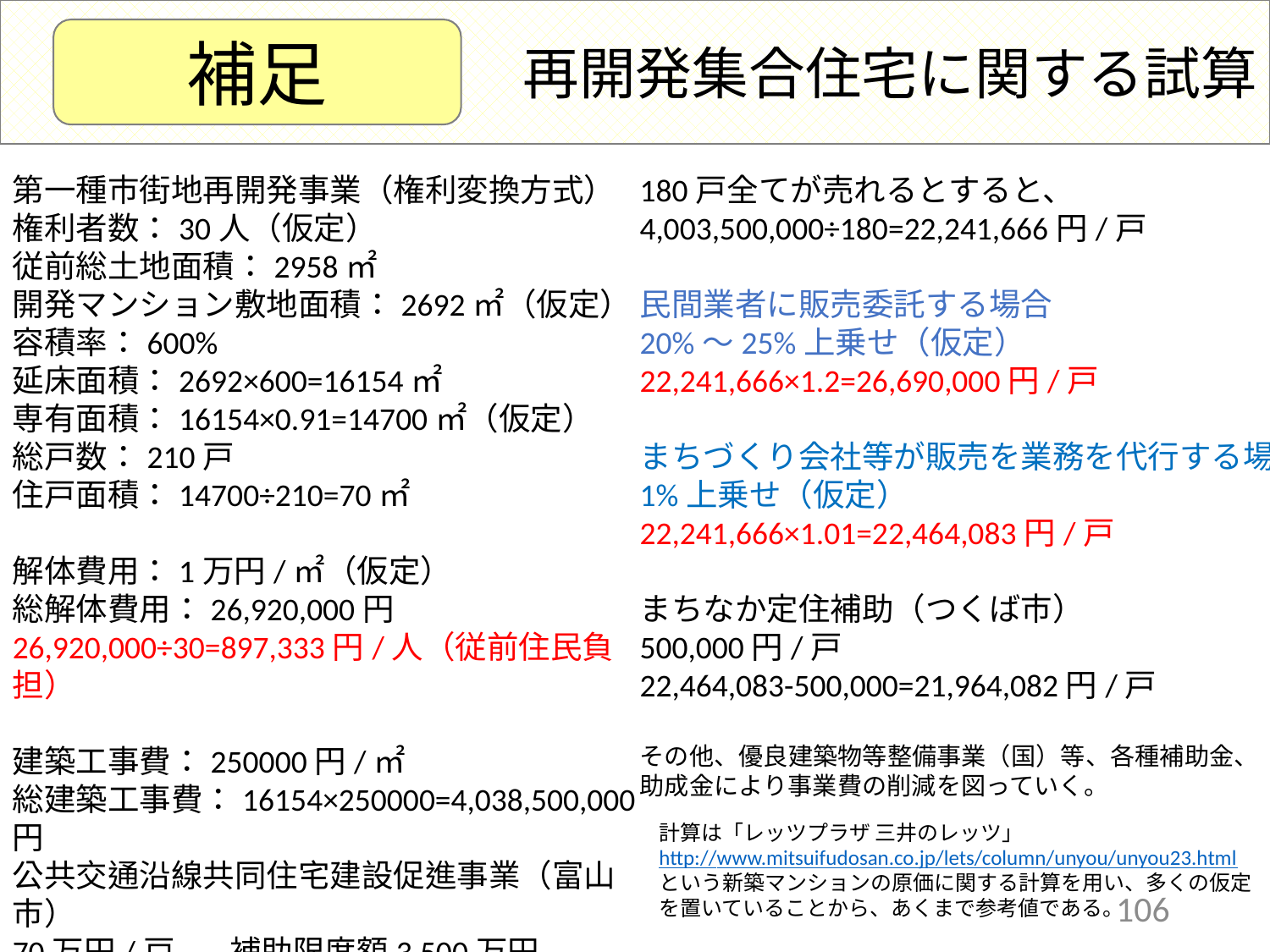

再開発集合住宅に関する試算
補足
第一種市街地再開発事業（権利変換方式）
権利者数：30人（仮定）
従前総土地面積：2958㎡
開発マンション敷地面積：2692㎡（仮定）
容積率：600%
延床面積：2692×600=16154㎡
専有面積：16154×0.91=14700㎡（仮定）
総戸数：210戸
住戸面積：14700÷210=70㎡

解体費用：1万円/㎡（仮定）
総解体費用：26,920,000円
26,920,000÷30=897,333円/人（従前住民負担）

建築工事費：250000円/㎡
総建築工事費：16154×250000=4,038,500,000円
公共交通沿線共同住宅建設促進事業（富山市）
70万円/戸,　補助限度額3,500万円
4,038,500,000-35,000,000=4,003,500,000

180戸全てが売れるとすると、
4,003,500,000÷180=22,241,666円/戸

民間業者に販売委託する場合
20%～25%上乗せ（仮定）
22,241,666×1.2=26,690,000円/戸

まちづくり会社等が販売を業務を代行する場合
1%上乗せ（仮定）
22,241,666×1.01=22,464,083円/戸

まちなか定住補助（つくば市）
500,000円/戸
22,464,083-500,000=21,964,082円/戸

その他、優良建築物等整備事業（国）等、各種補助金、
助成金により事業費の削減を図っていく。
計算は「レッツプラザ 三井のレッツ」
http://www.mitsuifudosan.co.jp/lets/column/unyou/unyou23.html
という新築マンションの原価に関する計算を用い、多くの仮定を置いていることから、あくまで参考値である。
106